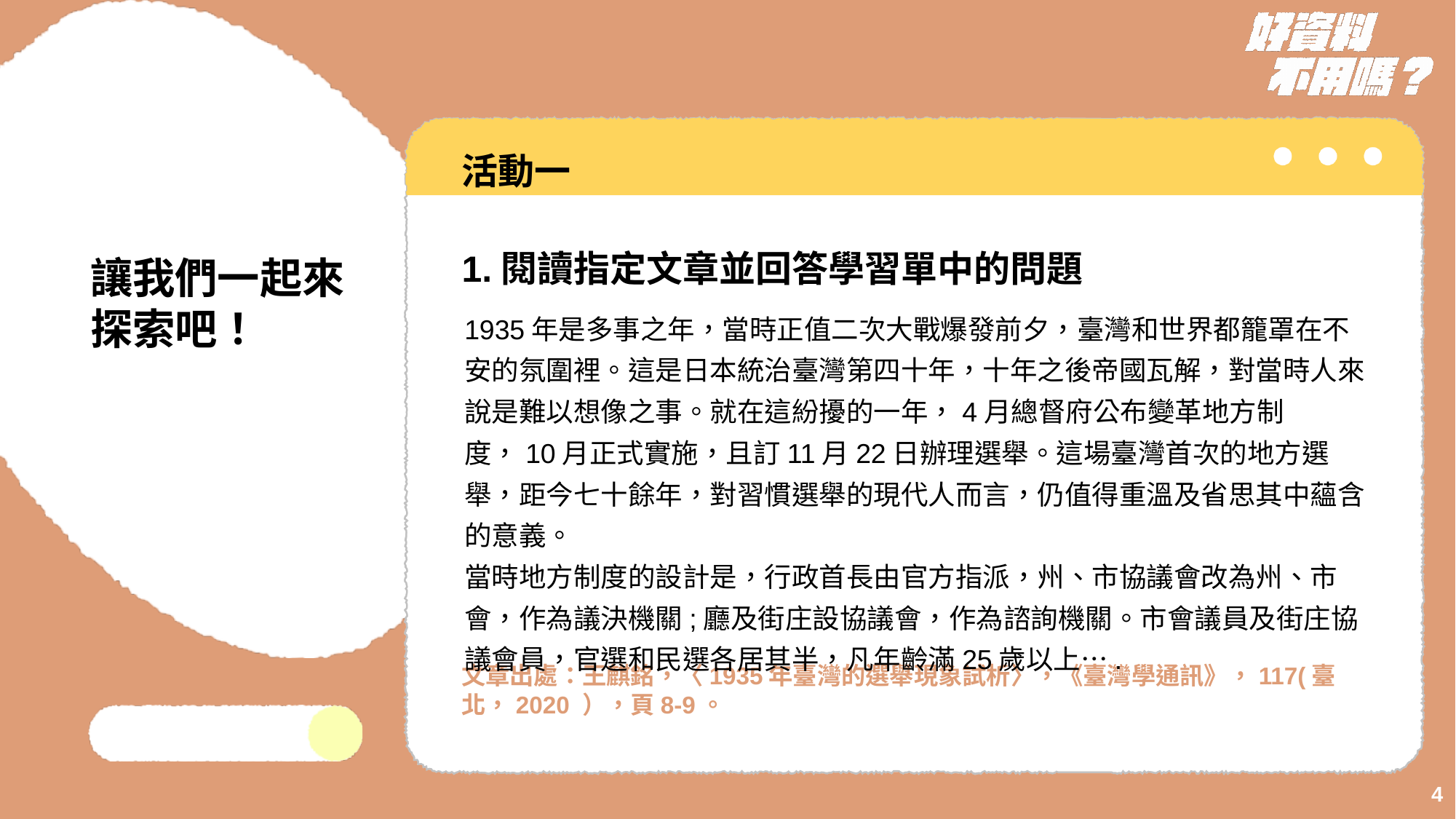

活動一
1.閱讀指定文章並回答學習單中的問題
讓我們一起來探索吧！
1935年是多事之年，當時正值二次大戰爆發前夕，臺灣和世界都籠罩在不安的氛圍裡。這是日本統治臺灣第四十年，十年之後帝國瓦解，對當時人來說是難以想像之事。就在這紛擾的一年，4月總督府公布變革地方制度，10月正式實施，且訂11月22日辦理選舉。這場臺灣首次的地方選舉，距今七十餘年，對習慣選舉的現代人而言，仍值得重溫及省思其中蘊含的意義。
當時地方制度的設計是，行政首長由官方指派，州、市協議會改為州、市會，作為議決機關;廳及街庄設協議會，作為諮詢機關。市會議員及街庄協議會員，官選和民選各居其半，凡年齡滿25歲以上….
文章出處：王麒銘，〈1935年臺灣的選舉現象試析〉，《臺灣學通訊》，117(臺北，2020 ），頁8-9。